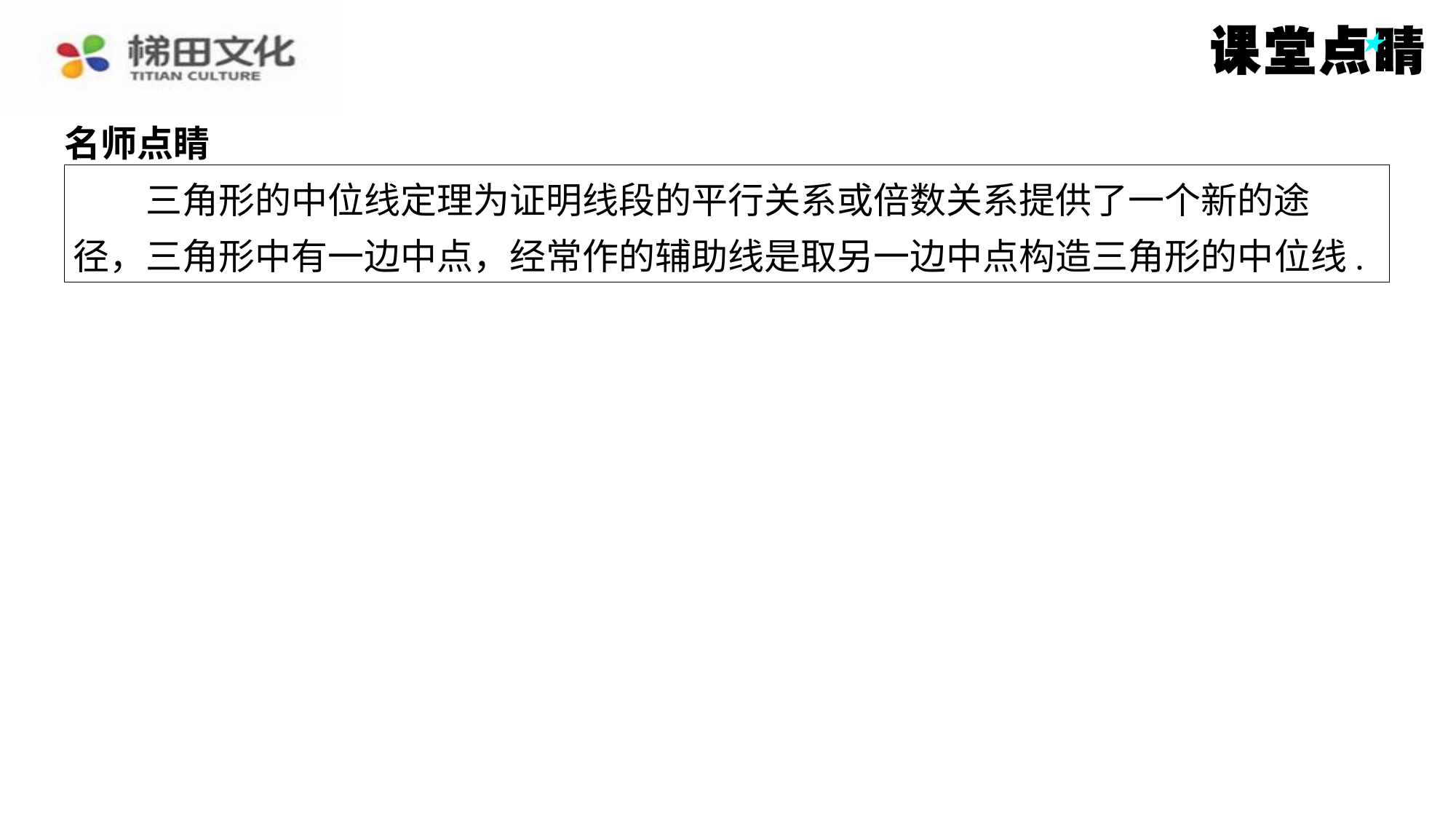

名师点睛
　　三角形的中位线定理为证明线段的平行关系或倍数关系提供了一个新的途
径，三角形中有一边中点，经常作的辅助线是取另一边中点构造三角形的中位线.